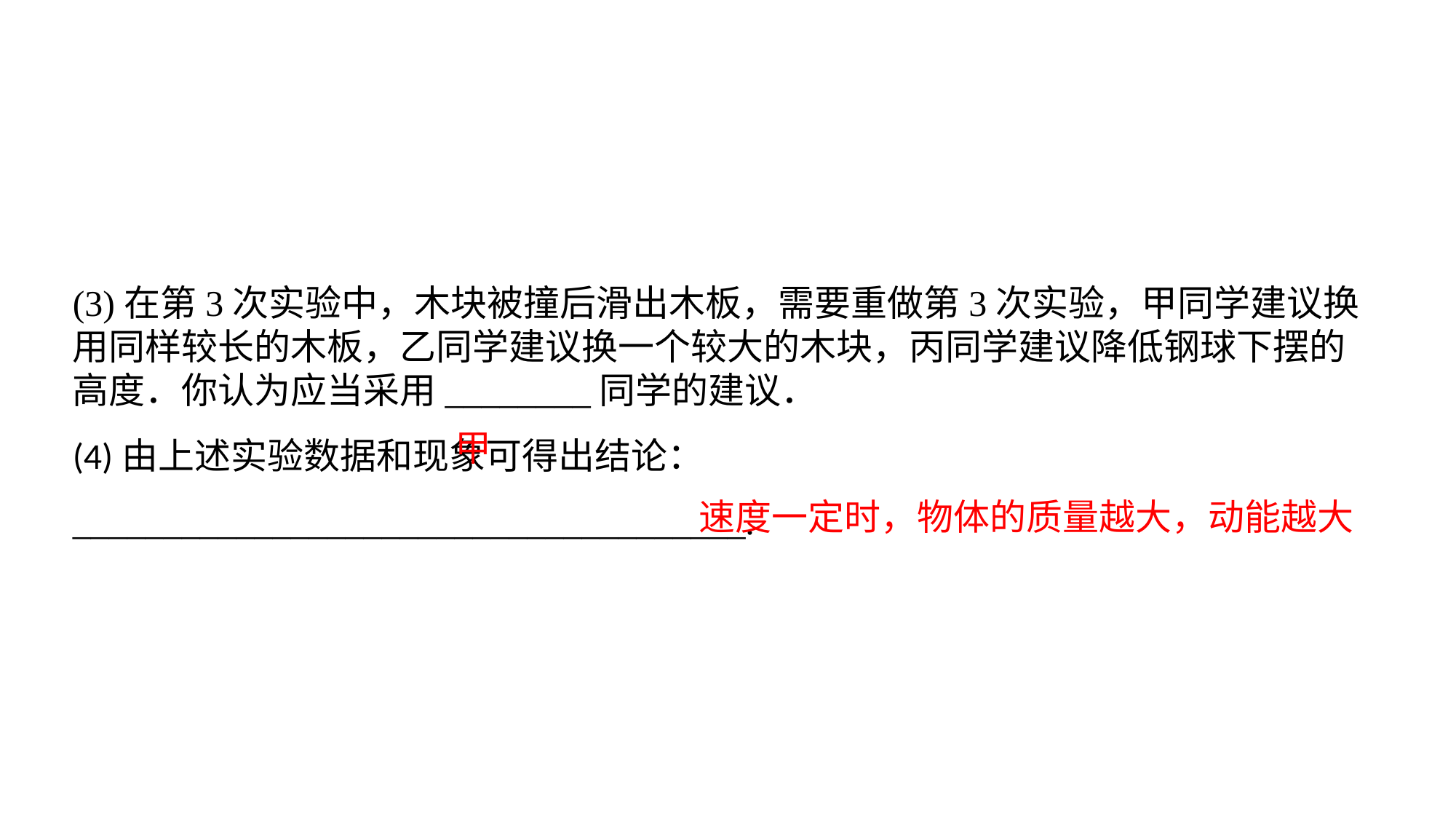

(3)在第3次实验中，木块被撞后滑出木板，需要重做第3次实验，甲同学建议换用同样较长的木板，乙同学建议换一个较大的木块，丙同学建议降低钢球下摆的高度．你认为应当采用________同学的建议．(4)由上述实验数据和现象可得出结论：_____________________________________.
甲
速度一定时，物体的质量越大，动能越大